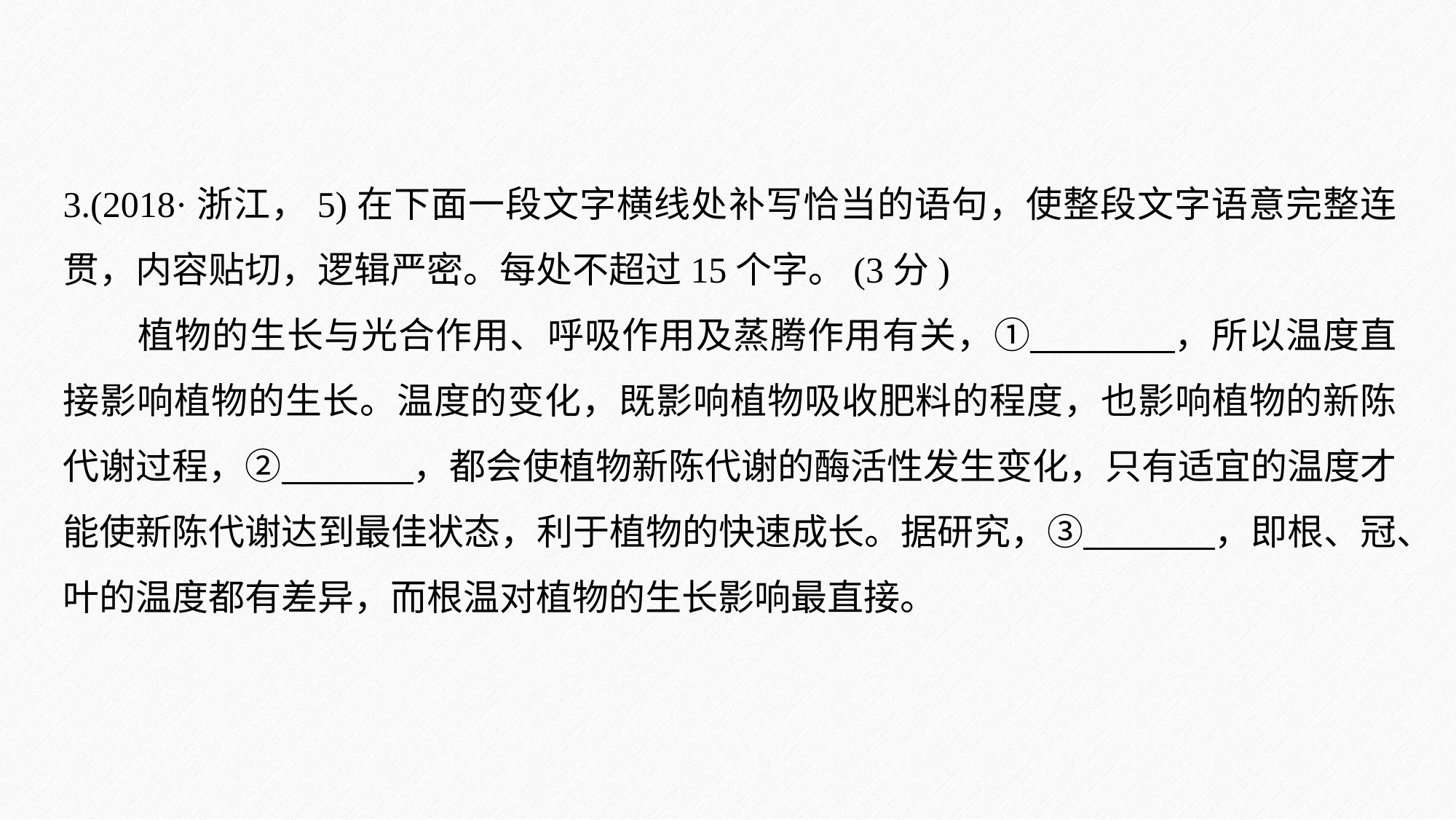

3.(2018·浙江，5)在下面一段文字横线处补写恰当的语句，使整段文字语意完整连贯，内容贴切，逻辑严密。每处不超过15个字。(3分)
植物的生长与光合作用、呼吸作用及蒸腾作用有关，①                ，所以温度直接影响植物的生长。温度的变化，既影响植物吸收肥料的程度，也影响植物的新陈代谢过程，②                ，都会使植物新陈代谢的酶活性发生变化，只有适宜的温度才能使新陈代谢达到最佳状态，利于植物的快速成长。据研究，③                ，即根、冠、叶的温度都有差异，而根温对植物的生长影响最直接。